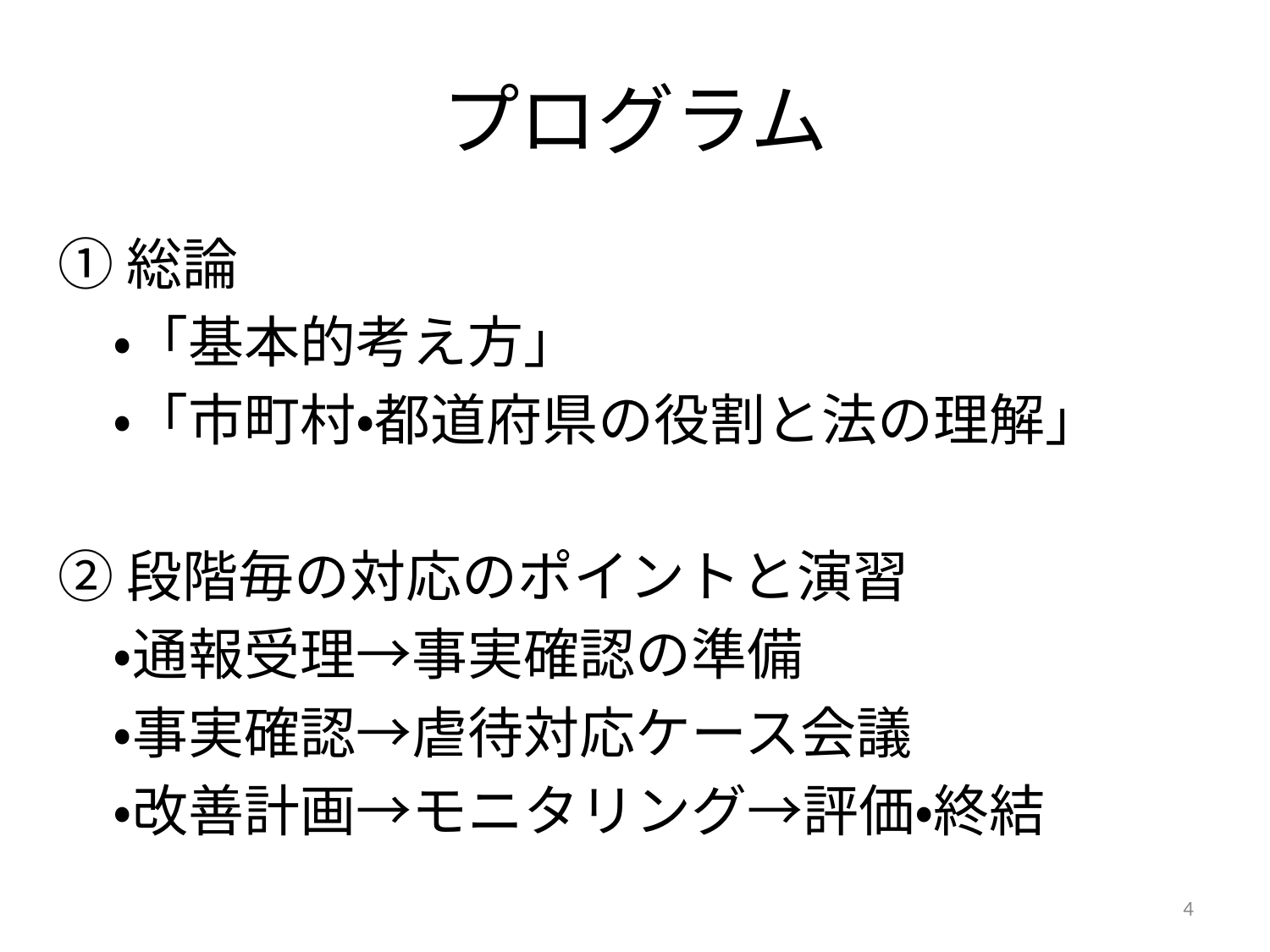

# プログラム
①総論
　・「基本的考え方」
　・「市町村・都道府県の役割と法の理解」

②段階毎の対応のポイントと演習
　・通報受理→事実確認の準備
　・事実確認→虐待対応ケース会議
　・改善計画→モニタリング→評価・終結
4